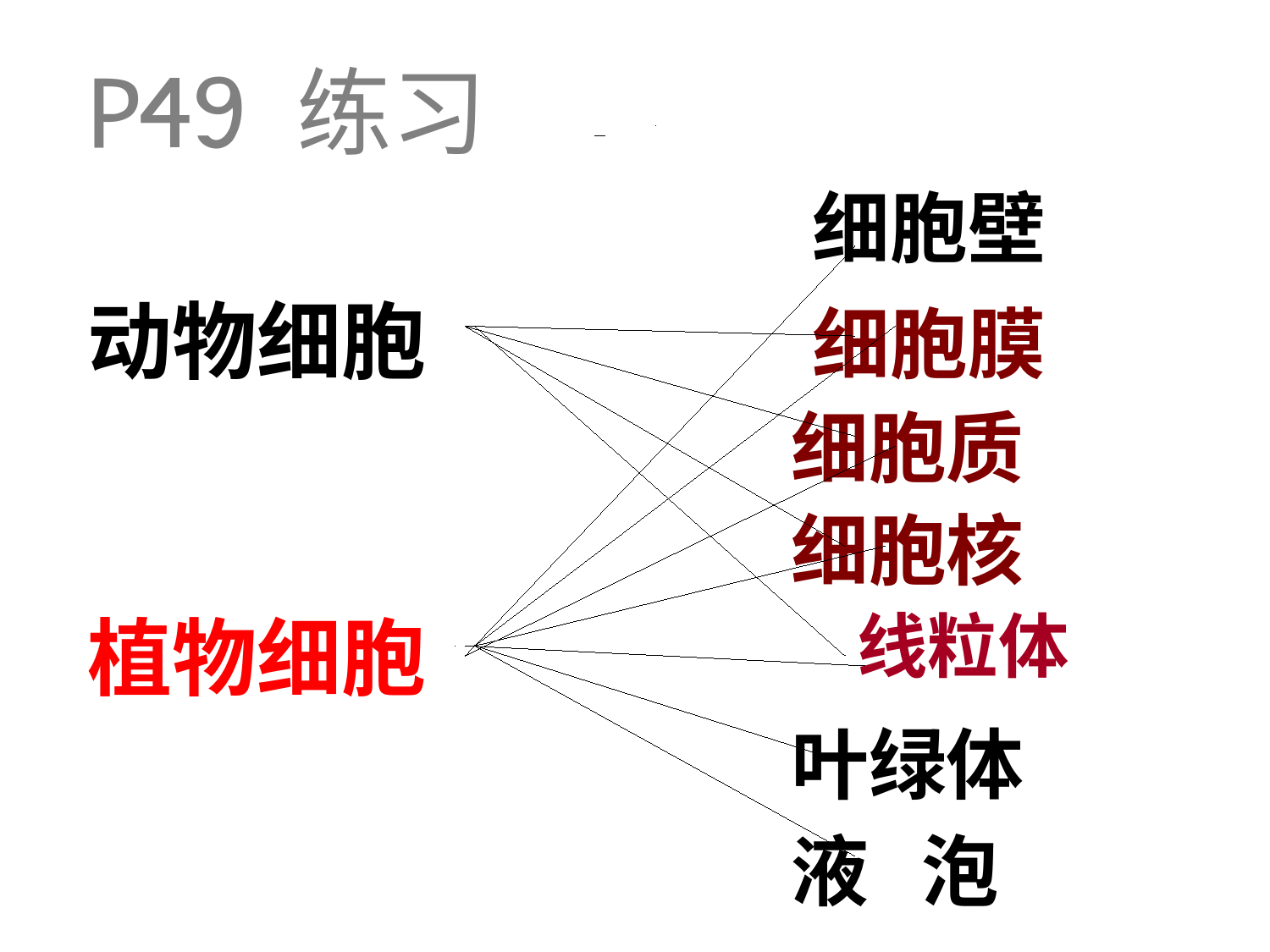

P49 练习

                             细胞壁
动物细胞                      细胞膜
                                       细胞质
                                       细胞核
植物细胞
                                       叶绿体
                                       液   泡

线粒体